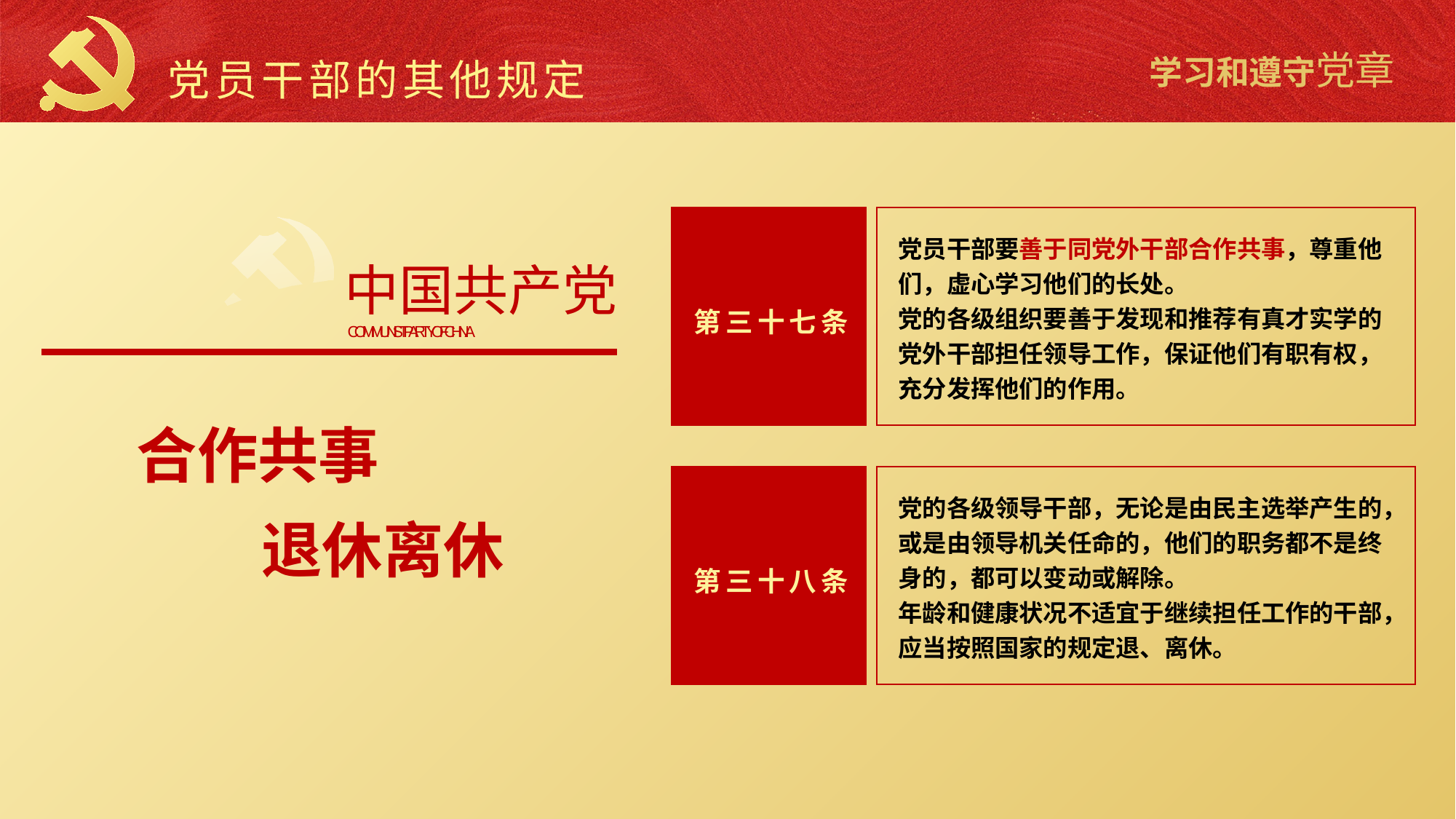

党员干部的其他规定

党员干部要善于同党外干部合作共事，尊重他们，虚心学习他们的长处。
党的各级组织要善于发现和推荐有真才实学的党外干部担任领导工作，保证他们有职有权，充分发挥他们的作用。
第三十七条

中国共产党
COMMUNIST PARTY OF CHINA

合作共事
        退休离休

党的各级领导干部，无论是由民主选举产生的，或是由领导机关任命的，他们的职务都不是终身的，都可以变动或解除。
年龄和健康状况不适宜于继续担任工作的干部，应当按照国家的规定退、离休。
第三十八条